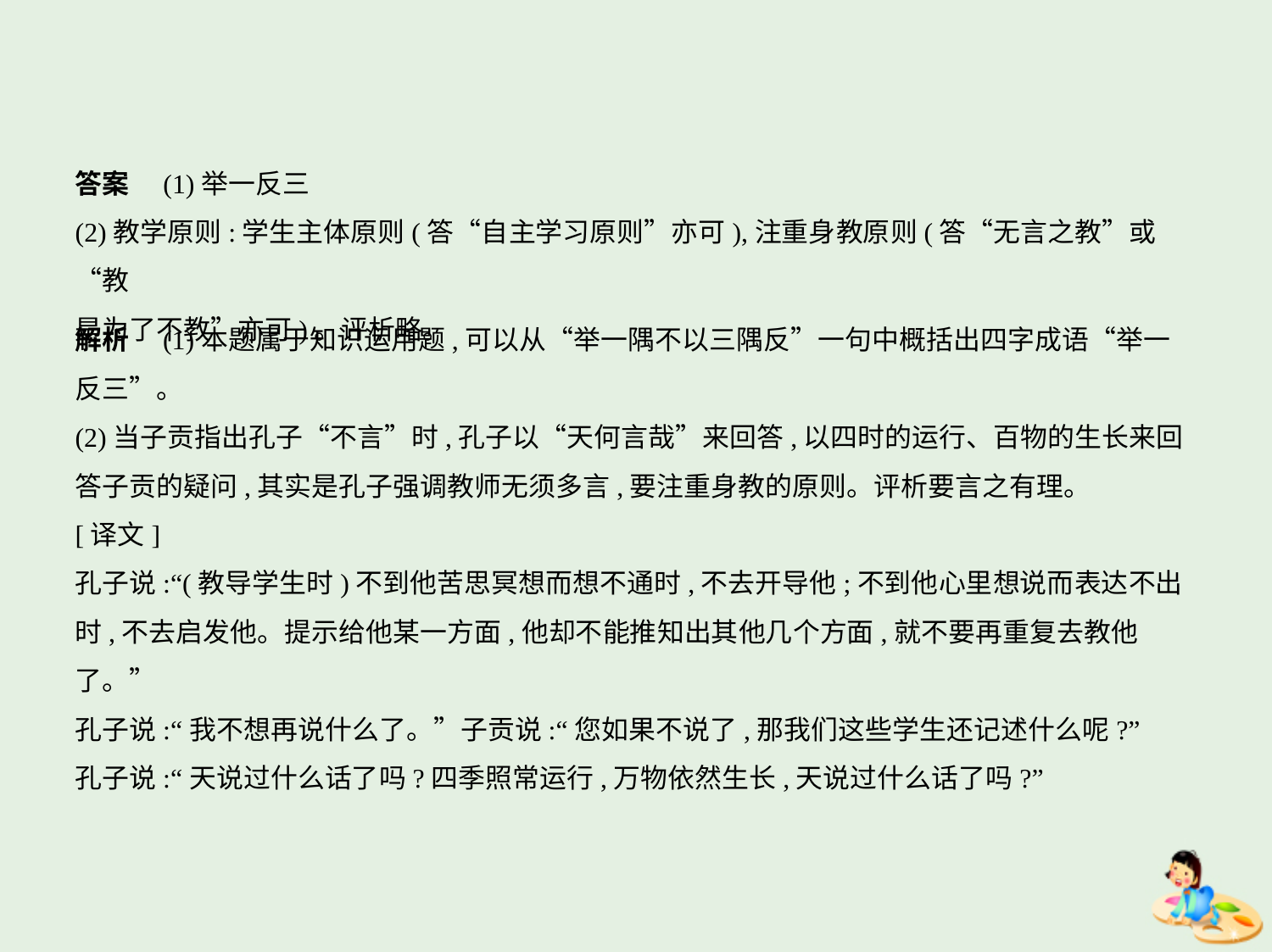

答案　(1)举一反三
(2)教学原则:学生主体原则(答“自主学习原则”亦可),注重身教原则(答“无言之教”或“教
是为了不教”亦可)。评析略。
解析　(1)本题属于知识运用题,可以从“举一隅不以三隅反”一句中概括出四字成语“举一
反三”。
(2)当子贡指出孔子“不言”时,孔子以“天何言哉”来回答,以四时的运行、百物的生长来回
答子贡的疑问,其实是孔子强调教师无须多言,要注重身教的原则。评析要言之有理。
[译文]
孔子说:“(教导学生时)不到他苦思冥想而想不通时,不去开导他;不到他心里想说而表达不出
时,不去启发他。提示给他某一方面,他却不能推知出其他几个方面,就不要再重复去教他
了。”
孔子说:“我不想再说什么了。”子贡说:“您如果不说了,那我们这些学生还记述什么呢?”
孔子说:“天说过什么话了吗?四季照常运行,万物依然生长,天说过什么话了吗?”